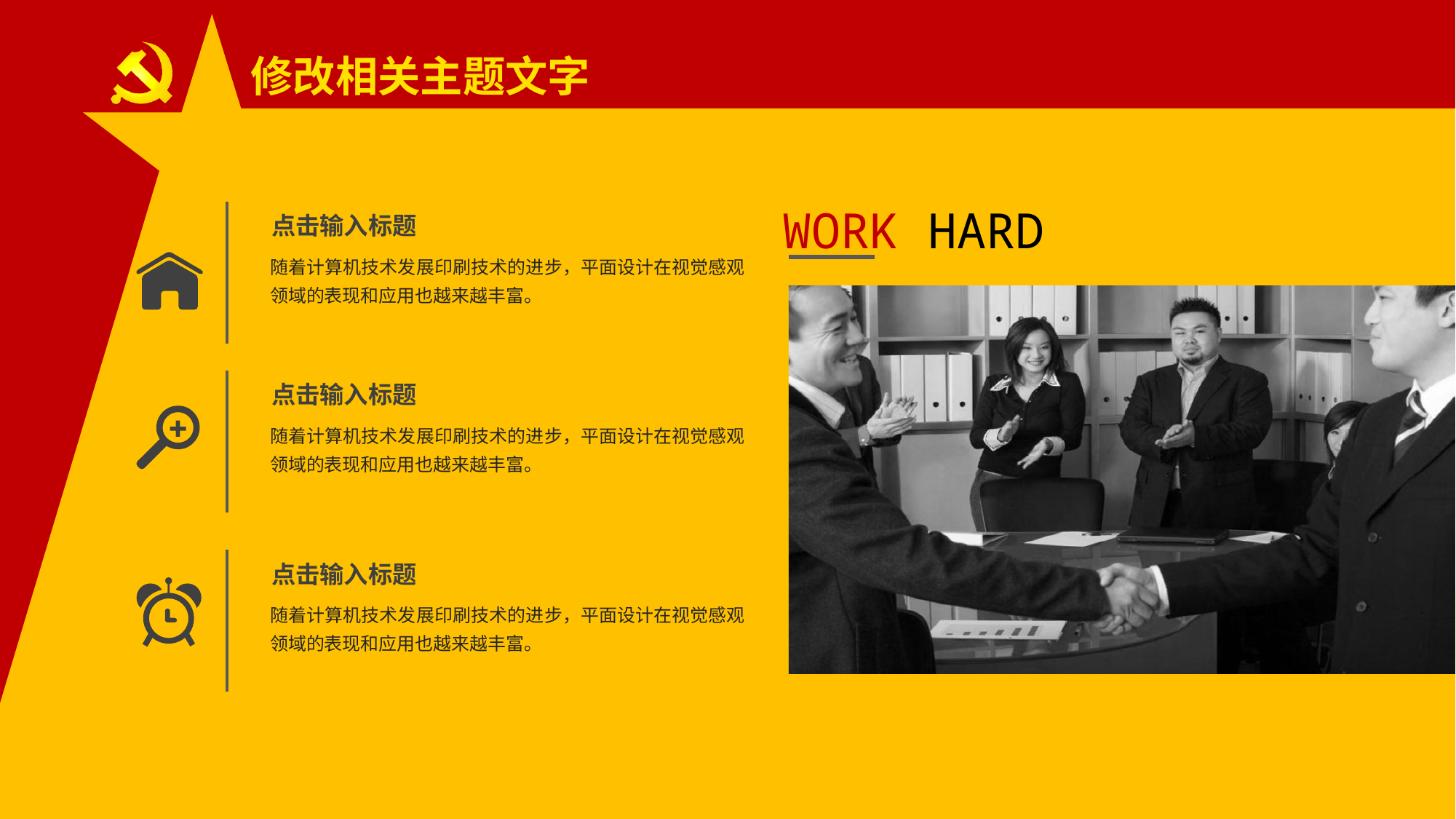

修改相关主题文字
WORK HARD
点击输入标题
随着计算机技术发展印刷技术的进步，平面设计在视觉感观领域的表现和应用也越来越丰富。

点击输入标题
随着计算机技术发展印刷技术的进步，平面设计在视觉感观领域的表现和应用也越来越丰富。

点击输入标题
随着计算机技术发展印刷技术的进步，平面设计在视觉感观领域的表现和应用也越来越丰富。